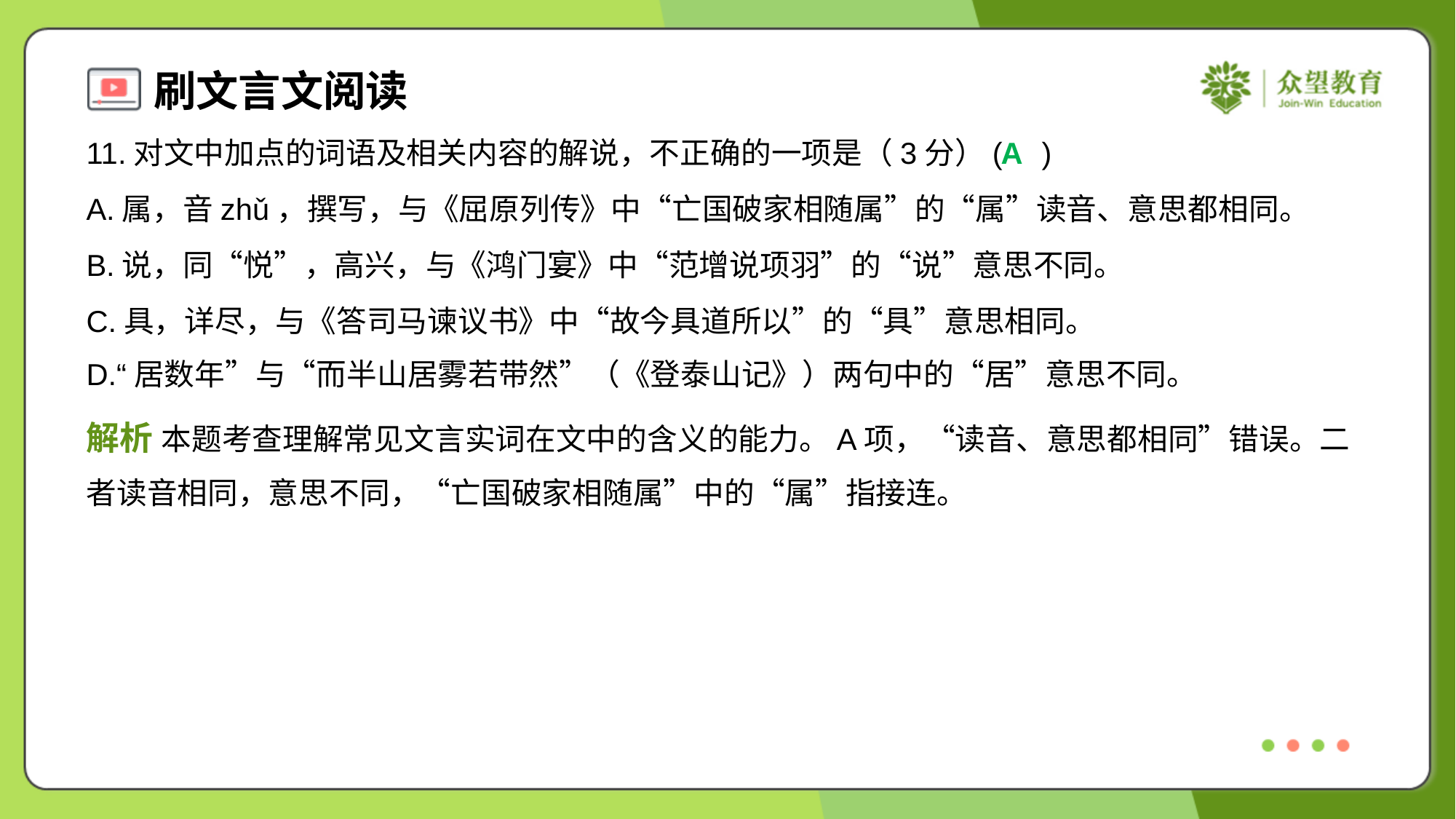

11.对文中加点的词语及相关内容的解说，不正确的一项是（3分）(     )
A
A.属，音zhǔ，撰写，与《屈原列传》中“亡国破家相随属”的“属”读音、意思都相同。
B.说，同“悦”，高兴，与《鸿门宴》中“范增说项羽”的“说”意思不同。
C.具，详尽，与《答司马谏议书》中“故今具道所以”的“具”意思相同。
D.“居数年”与“而半山居雾若带然”（《登泰山记》）两句中的“居”意思不同。
解析 本题考查理解常见文言实词在文中的含义的能力。A项，“读音、意思都相同”错误。二
者读音相同，意思不同，“亡国破家相随属”中的“属”指接连。